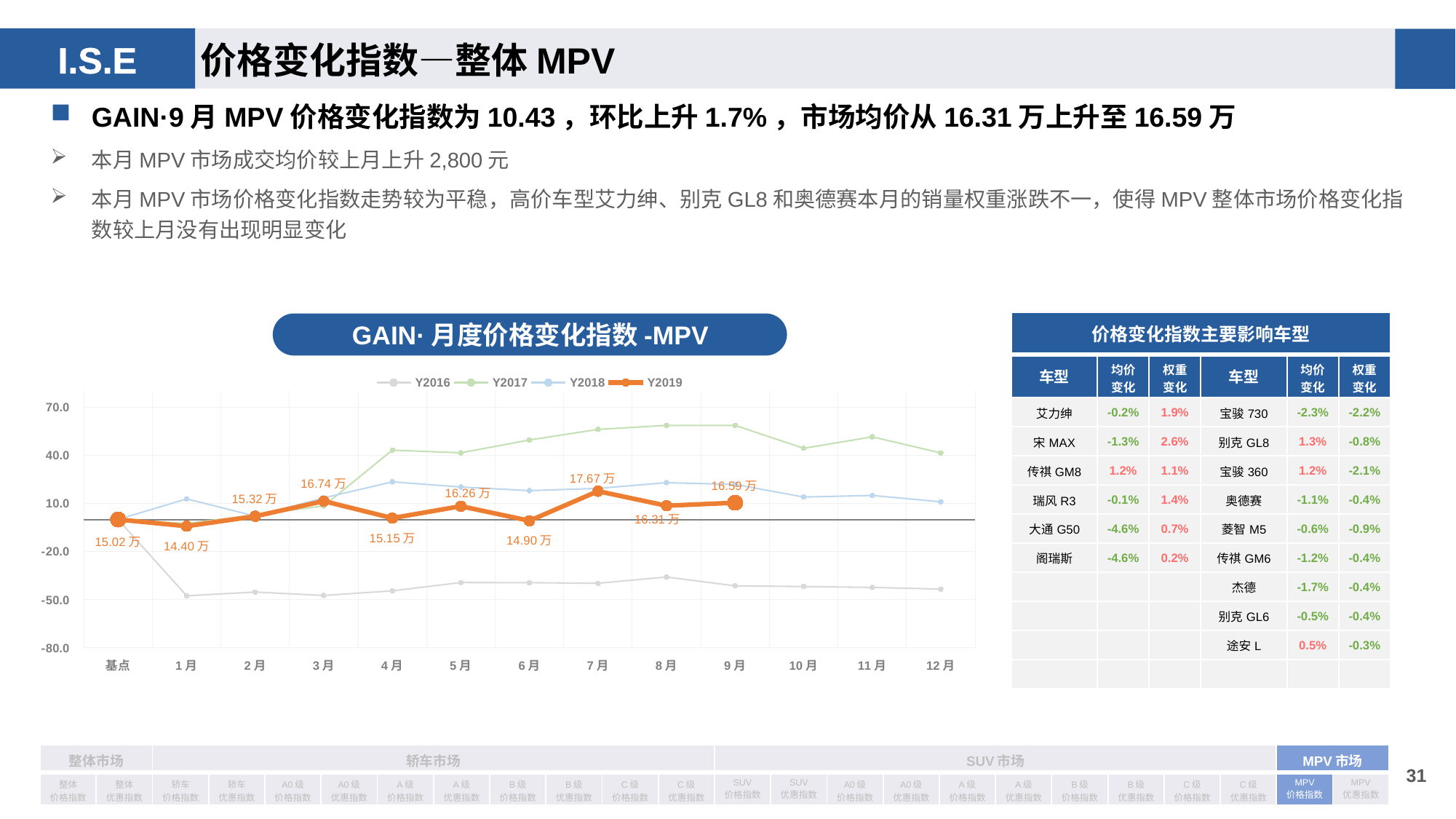

价格变化指数—整体MPV
GAIN·9月MPV价格变化指数为10.43，环比上升1.7%，市场均价从16.31万上升至16.59万
本月MPV市场成交均价较上月上升2,800元
本月MPV市场价格变化指数走势较为平稳，高价车型艾力绅、别克GL8和奥德赛本月的销量权重涨跌不一，使得MPV整体市场价格变化指数较上月没有出现明显变化
| 价格变化指数主要影响车型 |  |  |  |  |  |
| --- | --- | --- | --- | --- | --- |
| 车型 | 均价 变化 | 权重 变化 | 车型 | 均价 变化 | 权重变化 |
| 艾力绅 | -0.2% | 1.9% | 宝骏730 | -2.3% | -2.2% |
| 宋MAX | -1.3% | 2.6% | 别克GL8 | 1.3% | -0.8% |
| 传祺GM8 | 1.2% | 1.1% | 宝骏360 | 1.2% | -2.1% |
| 瑞风R3 | -0.1% | 1.4% | 奥德赛 | -1.1% | -0.4% |
| 大通G50 | -4.6% | 0.7% | 菱智M5 | -0.6% | -0.9% |
| 阁瑞斯 | -4.6% | 0.2% | 传祺GM6 | -1.2% | -0.4% |
|  |  |  | 杰德 | -1.7% | -0.4% |
|  |  |  | 别克GL6 | -0.5% | -0.4% |
|  |  |  | 途安L | 0.5% | -0.3% |
|  |  |  |  |  |  |
GAIN·月度价格变化指数-MPV

### Chart

| Category | Y2016 | Y2017 | Y2018 | Y2019 |
|---|---|---|---|---|
| 基点 | 0.0 | 0.0 | 0.0 | 0.0 |
| 1月 | -47.60365710581173 | -2.47 | 12.84 | -4.17 |
| 2月 | -45.28102972606381 | 2.9 | 2.11 | 2.01 |
| 3月 | -47.38661828067493 | 8.41 | 13.43 | 11.44 |
| 4月 | -44.51697957049605 | 43.24 | 23.46 | 0.87 |
| 5月 | -39.33975188645653 | 41.54 | 20.24 | 8.27 |
| 6月 | -39.42474433907574 | 49.55 | 17.98 | -0.81 |
| 7月 | -39.80621659847501 | 56.17 | 19.37 | 17.63 |
| 8月 | -35.89729161603018 | 58.68 | 22.94 | 8.57 |
| 9月 | -41.40726010322573 | 58.68 | 21.85 | 10.43 |
| 10月 | -41.84175801803085 | 44.35 | 14.0 | None |
| 11月 | -42.37151965705605 | 51.51 | 14.98 | None |
| 12月 | -43.4422578660596 | 41.49 | 11.03 | None |
| 整体市场 |  | 轿车市场 |  |  |  |  |  |  |  |  |  | SUV市场 |  |  |  |  |  |  |  |  |  | MPV市场 |  |
| --- | --- | --- | --- | --- | --- | --- | --- | --- | --- | --- | --- | --- | --- | --- | --- | --- | --- | --- | --- | --- | --- | --- | --- |
| 整体 价格指数 | 整体 优惠指数 | 轿车 价格指数 | 轿车 优惠指数 | A0级 价格指数 | A0级 优惠指数 | A级 价格指数 | A级 优惠指数 | B级 价格指数 | B级 优惠指数 | C级 价格指数 | C级 优惠指数 | SUV 价格指数 | SUV 优惠指数 | A0级 价格指数 | A0级 优惠指数 | A级 价格指数 | A级 优惠指数 | B级 价格指数 | B级 优惠指数 | C级 价格指数 | C级 优惠指数 | MPV 价格指数 | MPV 优惠指数 |
31